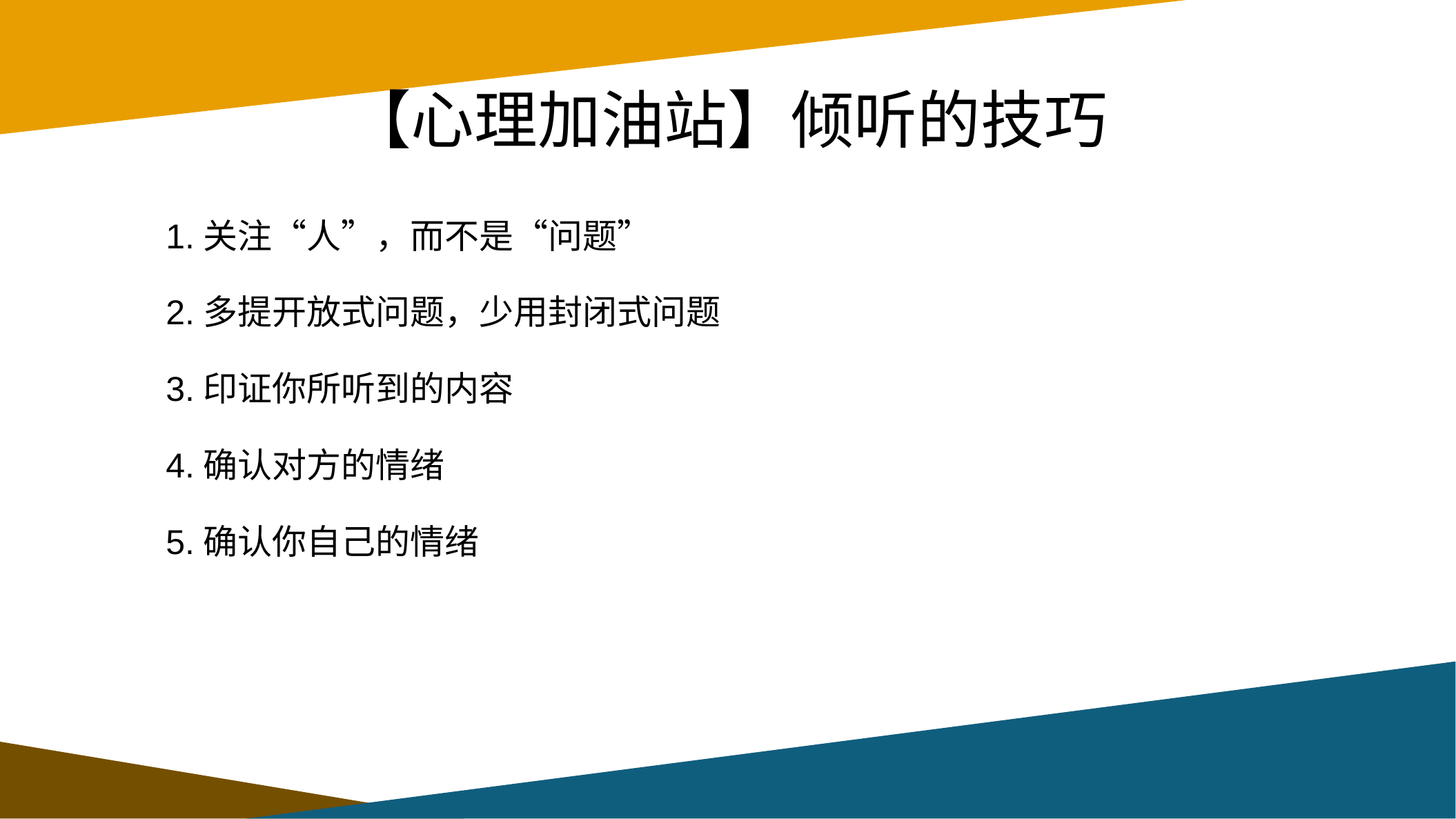

# 【心理加油站】倾听的技巧
1.关注“人”，而不是“问题”
2.多提开放式问题，少用封闭式问题
3.印证你所听到的内容
4.确认对方的情绪
5.确认你自己的情绪